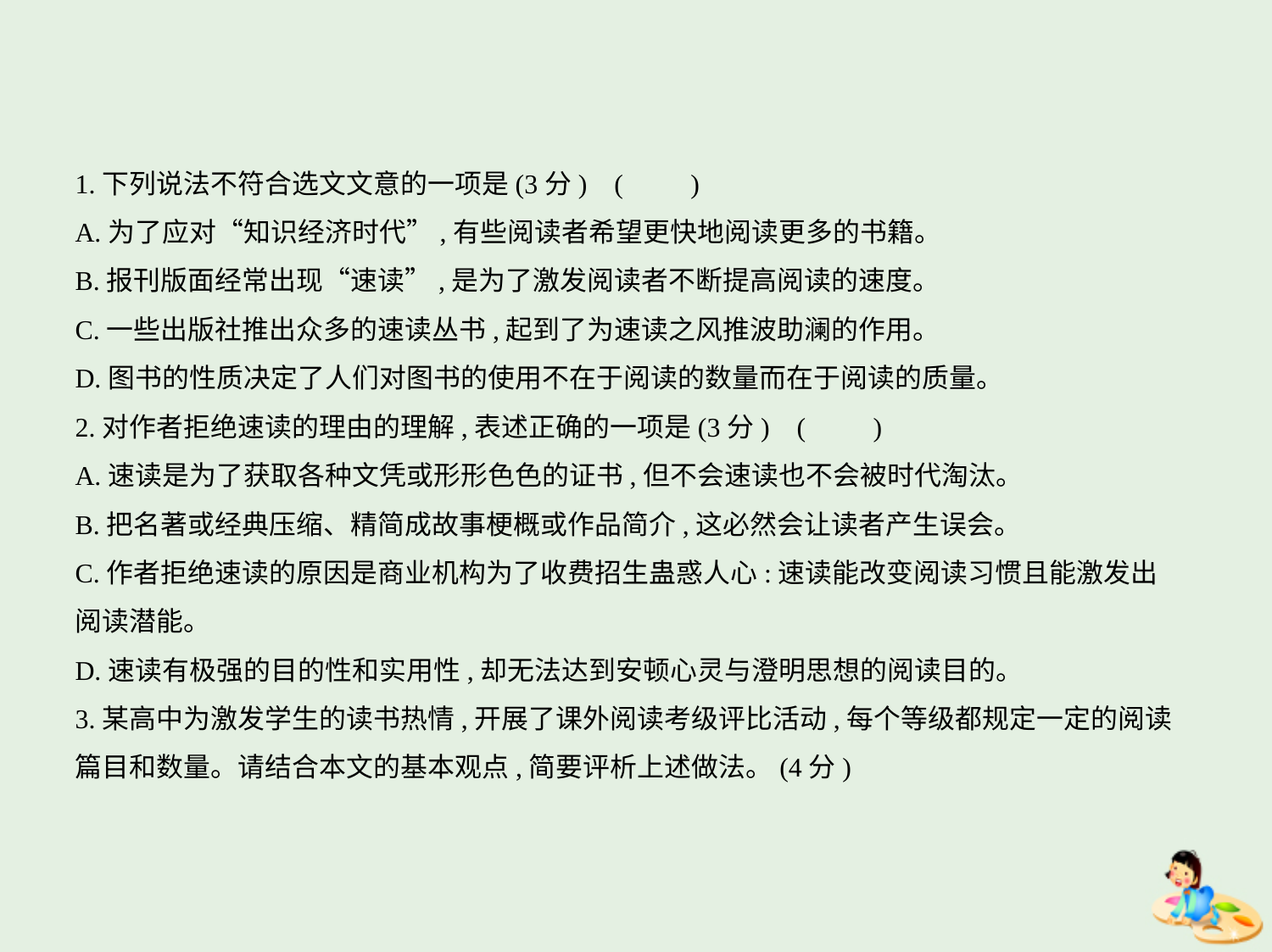

1.下列说法不符合选文文意的一项是(3分) (　　)
A.为了应对“知识经济时代”,有些阅读者希望更快地阅读更多的书籍。
B.报刊版面经常出现“速读”,是为了激发阅读者不断提高阅读的速度。
C.一些出版社推出众多的速读丛书,起到了为速读之风推波助澜的作用。
D.图书的性质决定了人们对图书的使用不在于阅读的数量而在于阅读的质量。
2.对作者拒绝速读的理由的理解,表述正确的一项是(3分) (　　)
A.速读是为了获取各种文凭或形形色色的证书,但不会速读也不会被时代淘汰。
B.把名著或经典压缩、精简成故事梗概或作品简介,这必然会让读者产生误会。
C.作者拒绝速读的原因是商业机构为了收费招生蛊惑人心:速读能改变阅读习惯且能激发出
阅读潜能。
D.速读有极强的目的性和实用性,却无法达到安顿心灵与澄明思想的阅读目的。
3.某高中为激发学生的读书热情,开展了课外阅读考级评比活动,每个等级都规定一定的阅读
篇目和数量。请结合本文的基本观点,简要评析上述做法。(4分)